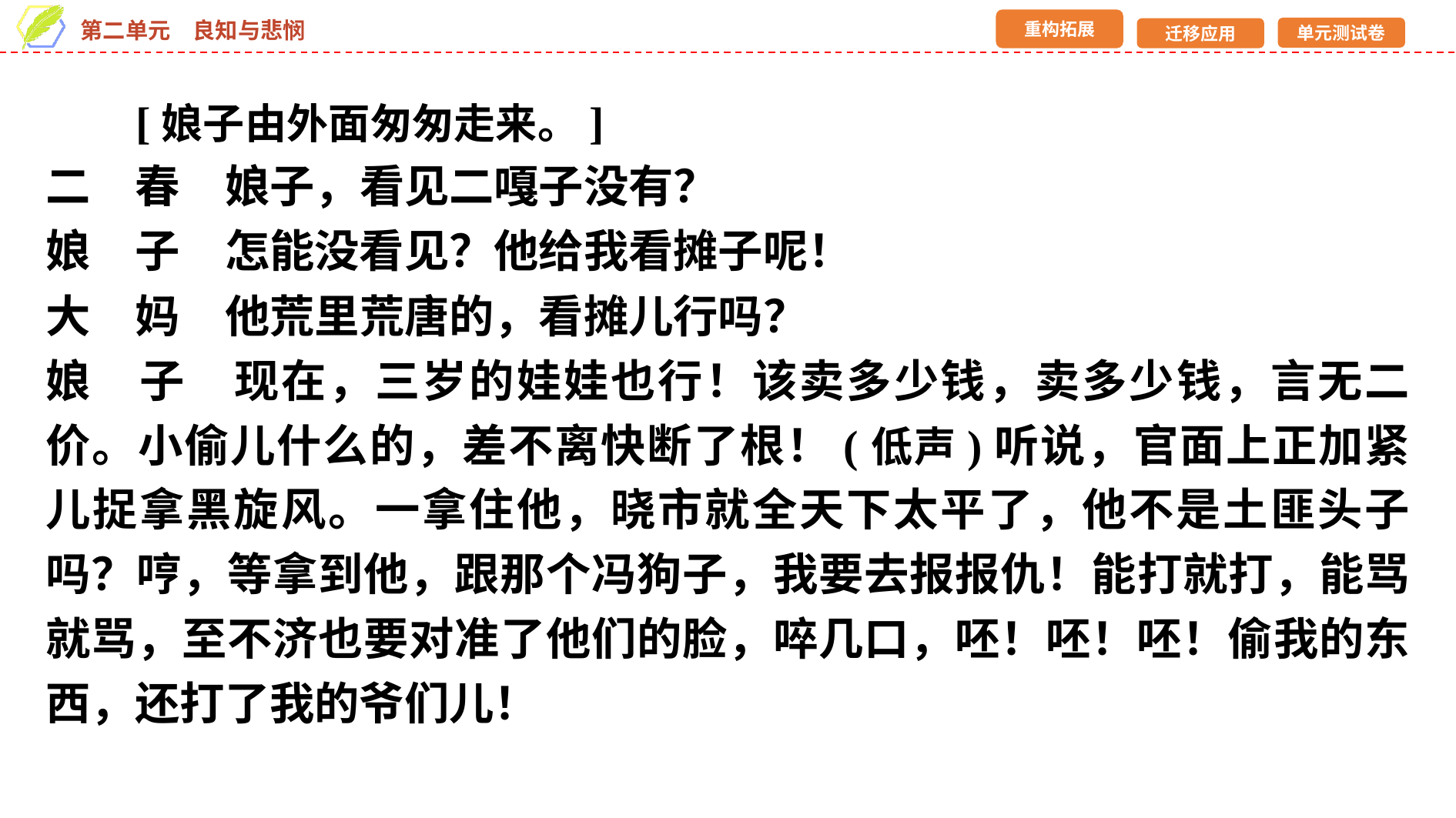

[娘子由外面匆匆走来。]
二　春　娘子，看见二嘎子没有？
娘　子　怎能没看见？他给我看摊子呢！
大　妈　他荒里荒唐的，看摊儿行吗？
娘　子　现在，三岁的娃娃也行！该卖多少钱，卖多少钱，言无二价。小偷儿什么的，差不离快断了根！(低声)听说，官面上正加紧儿捉拿黑旋风。一拿住他，晓市就全天下太平了，他不是土匪头子吗？哼，等拿到他，跟那个冯狗子，我要去报报仇！能打就打，能骂就骂，至不济也要对准了他们的脸，啐几口，呸！呸！呸！偷我的东西，还打了我的爷们儿！